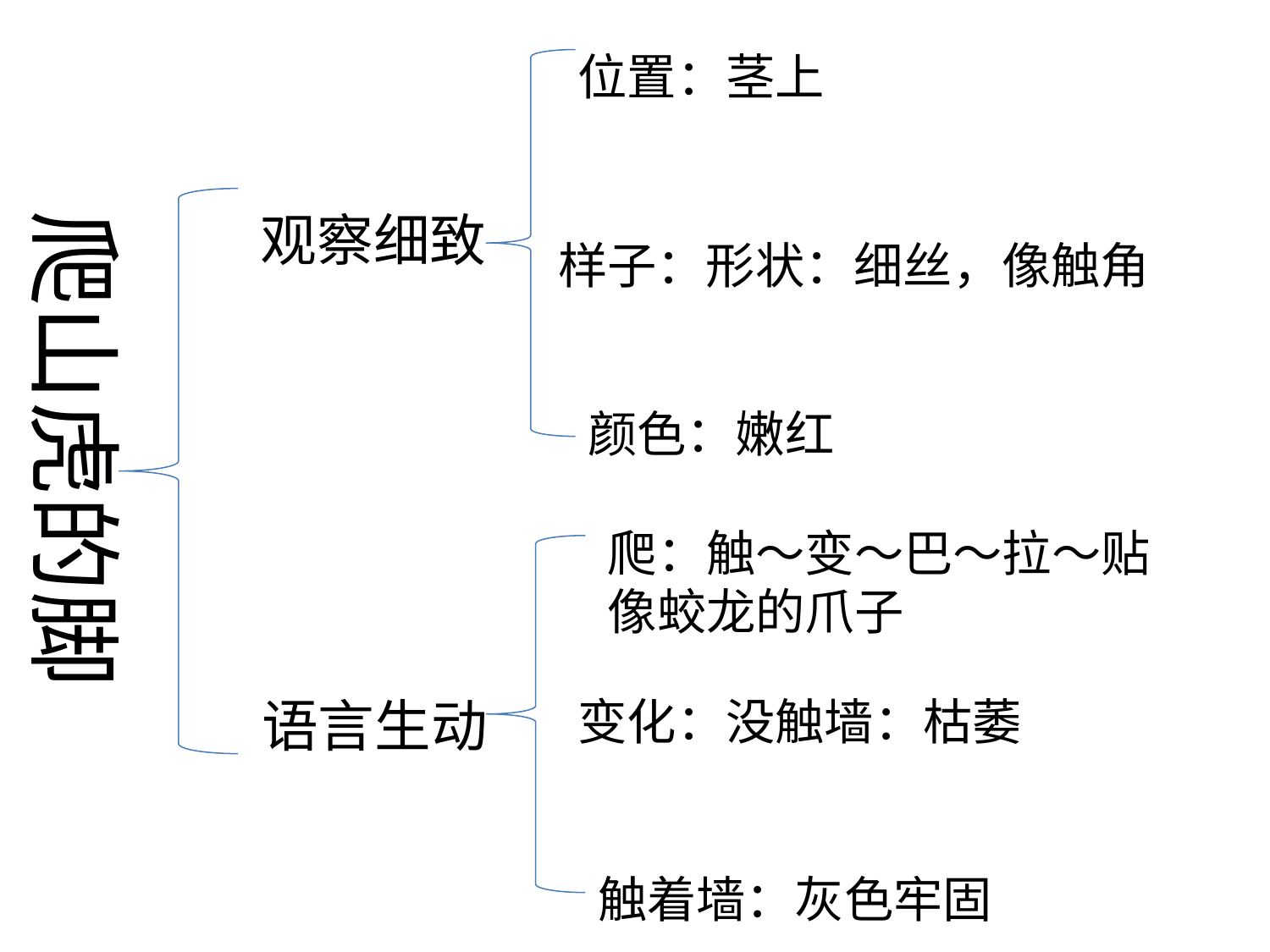

位置：茎上

爬山虎的脚
观察细致
样子：形状：细丝，像触角
颜色：嫩红
爬：触～变～巴～拉～贴　像蛟龙的爪子

语言生动
变化：没触墙：枯萎
触着墙：灰色牢固